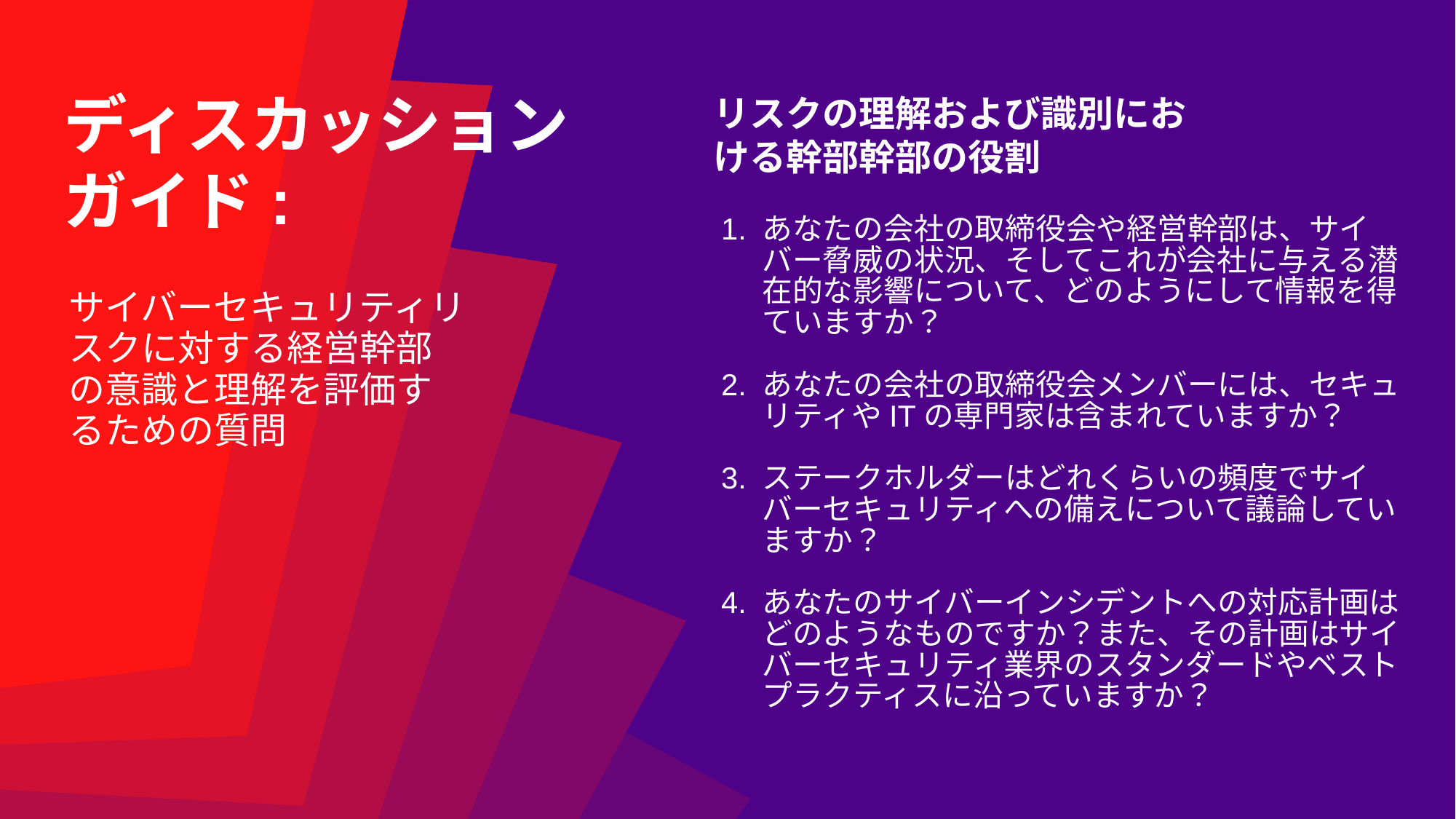

ディスカッション
ガイド:

リスクの理解および識別における幹部幹部の役割
あなたの会社の取締役会や経営幹部は、サイバー脅威の状況、そしてこれが会社に与える潜在的な影響について、どのようにして情報を得ていますか？

あなたの会社の取締役会メンバーには、セキュリティやITの専門家は含まれていますか？

ステークホルダーはどれくらいの頻度でサイバーセキュリティへの備えについて議論していますか？

あなたのサイバーインシデントへの対応計画はどのようなものですか？また、その計画はサイバーセキュリティ業界のスタンダードやベストプラクティスに沿っていますか？

サイバーセキュリティリスクに対する経営幹部の意識と理解を評価するための質問